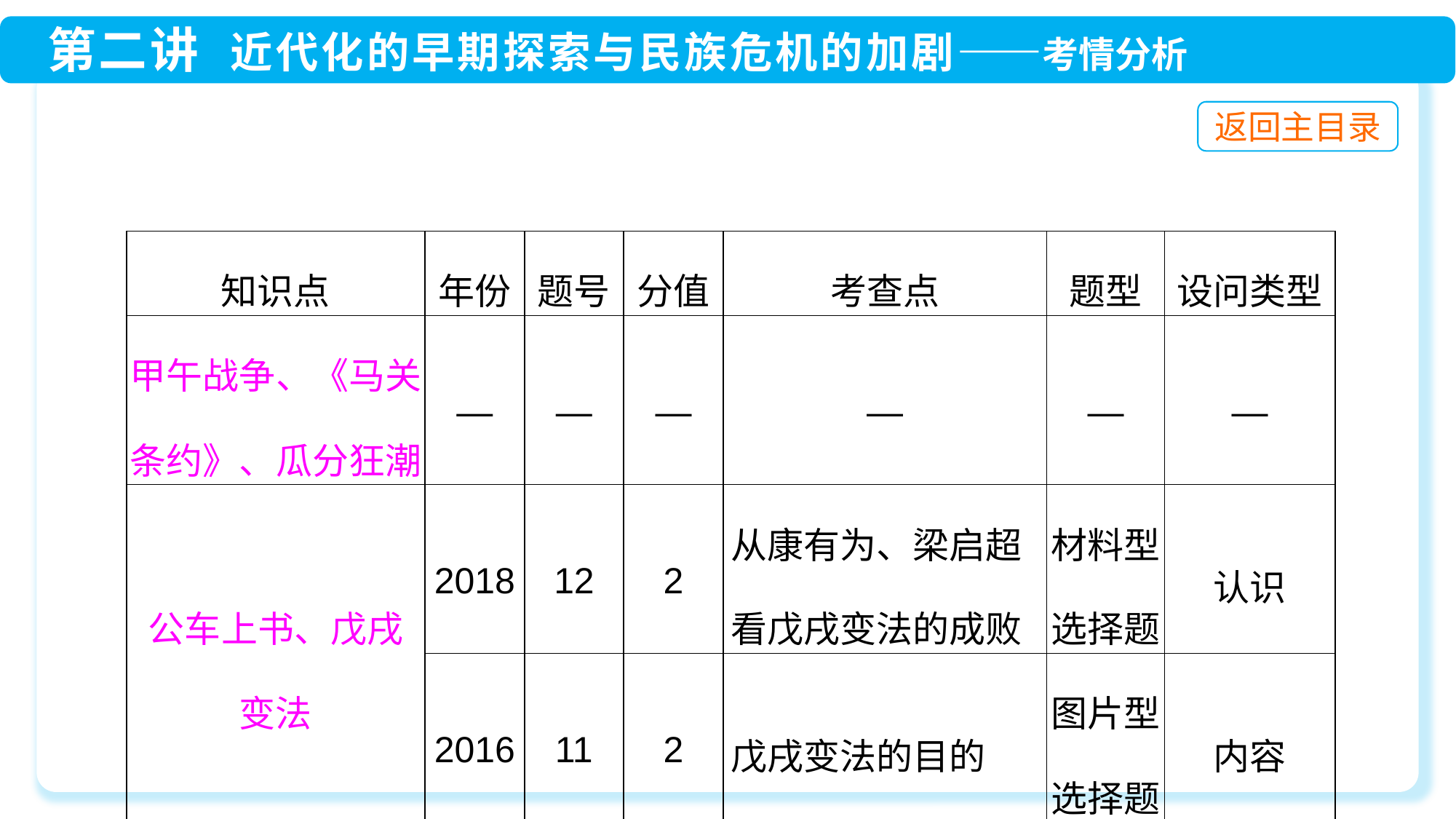

| 知识点 | 年份 | 题号 | 分值 | 考查点 | 题型 | 设问类型 |
| --- | --- | --- | --- | --- | --- | --- |
| 甲午战争、《马关条约》、瓜分狂潮 | — | — | — | — | — | — |
| 公车上书、戊戌 变法 | 2018 | 12 | 2 | 从康有为、梁启超看戊戌变法的成败 | 材料型选择题 | 认识 |
|  | 2016 | 11 | 2 | 戊戌变法的目的 | 图片型选择题 | 内容 |